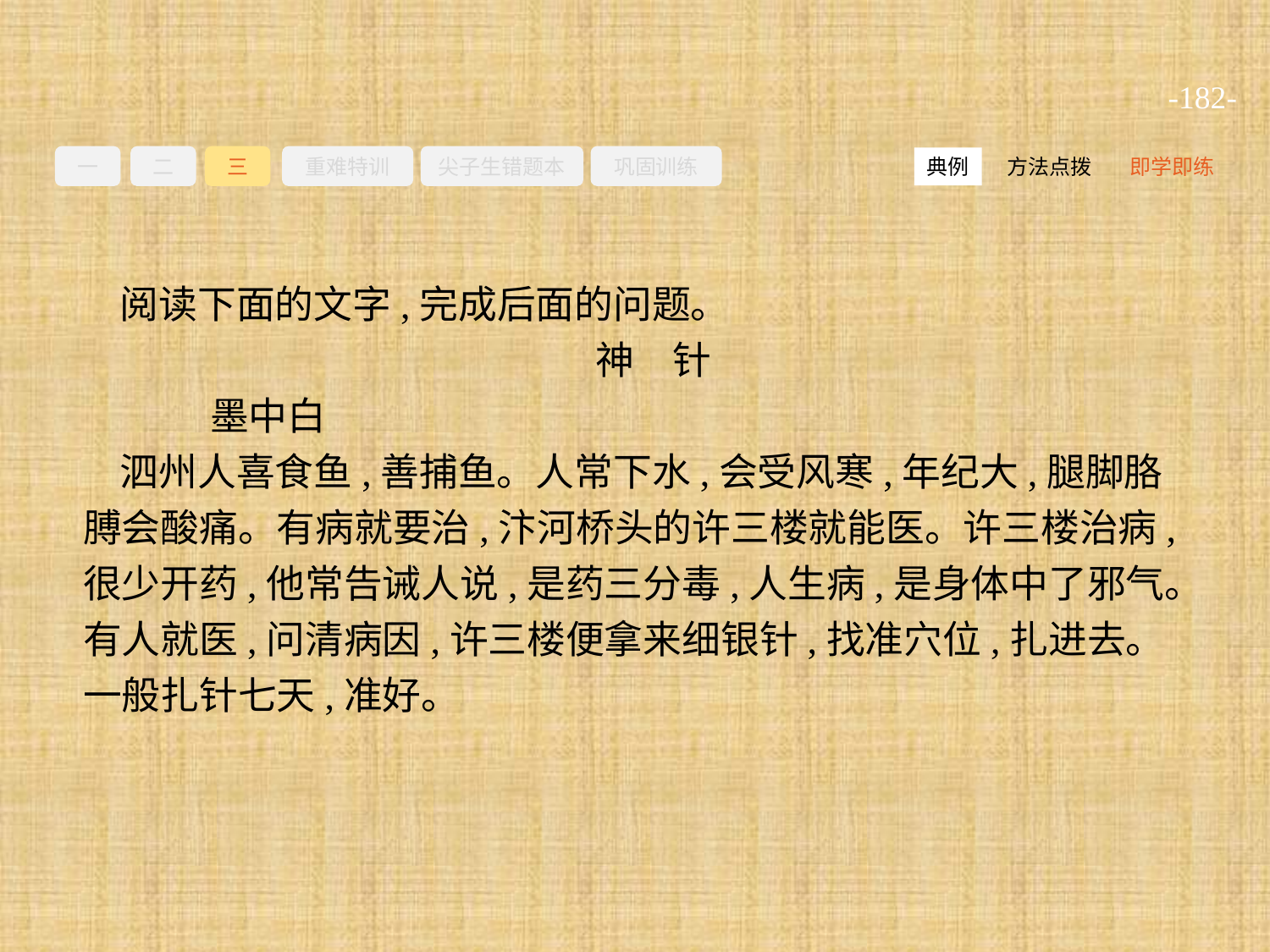

-182-
一
二
三
重难特训
尖子生错题本
巩固训练
方法点拨
即学即练
典例
阅读下面的文字,完成后面的问题。
神　针
	墨中白
泗州人喜食鱼,善捕鱼。人常下水,会受风寒,年纪大,腿脚胳膊会酸痛。有病就要治,汴河桥头的许三楼就能医。许三楼治病,很少开药,他常告诫人说,是药三分毒,人生病,是身体中了邪气。有人就医,问清病因,许三楼便拿来细银针,找准穴位,扎进去。一般扎针七天,准好。